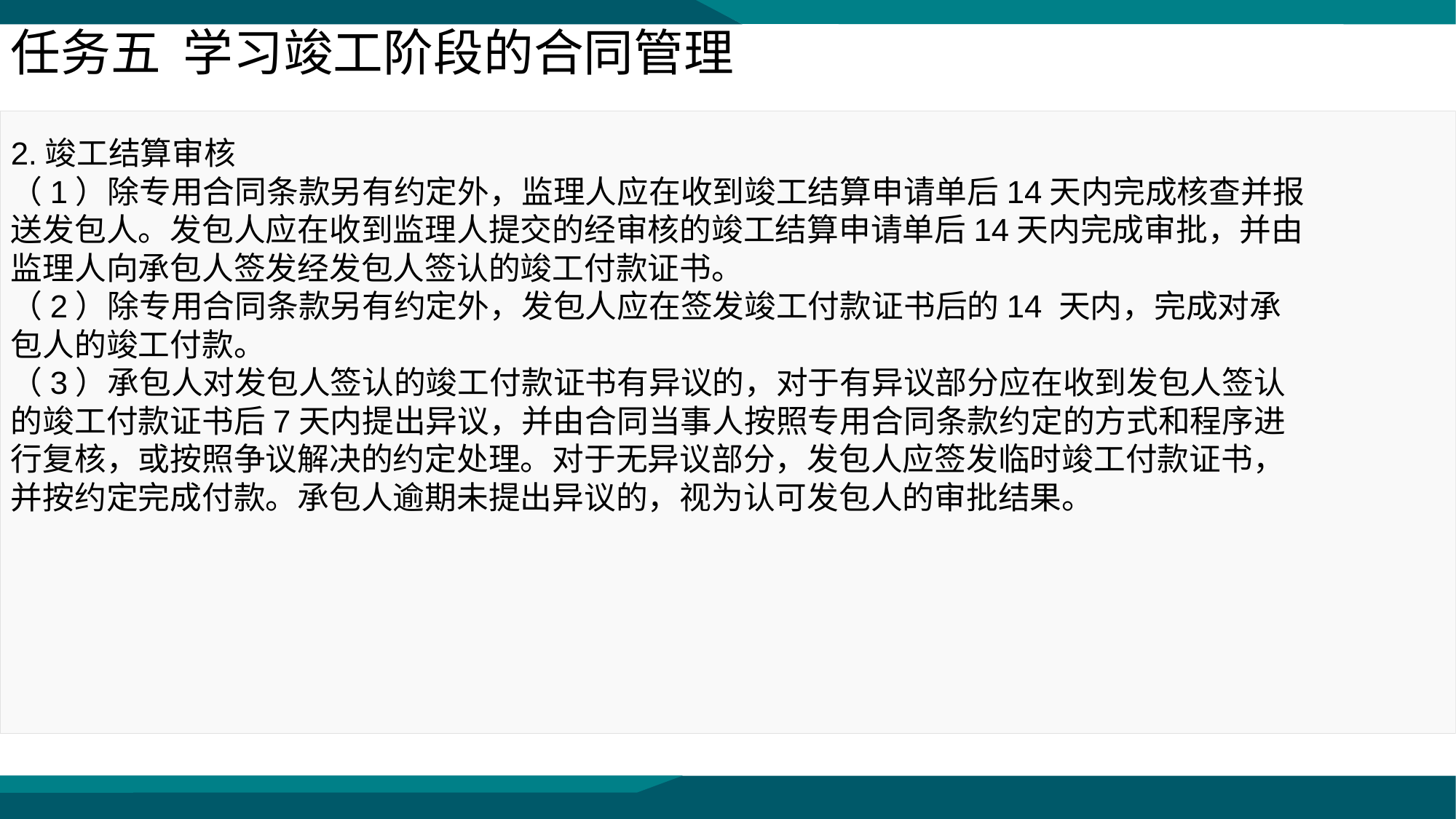

任务五  学习竣工阶段的合同管理
2.竣工结算审核
（1）除专用合同条款另有约定外，监理人应在收到竣工结算申请单后14天内完成核查并报送发包人。发包人应在收到监理人提交的经审核的竣工结算申请单后14天内完成审批，并由监理人向承包人签发经发包人签认的竣工付款证书。
（2）除专用合同条款另有约定外，发包人应在签发竣工付款证书后的14 天内，完成对承包人的竣工付款。
（3）承包人对发包人签认的竣工付款证书有异议的，对于有异议部分应在收到发包人签认的竣工付款证书后7天内提出异议，并由合同当事人按照专用合同条款约定的方式和程序进行复核，或按照争议解决的约定处理。对于无异议部分，发包人应签发临时竣工付款证书，并按约定完成付款。承包人逾期未提出异议的，视为认可发包人的审批结果。